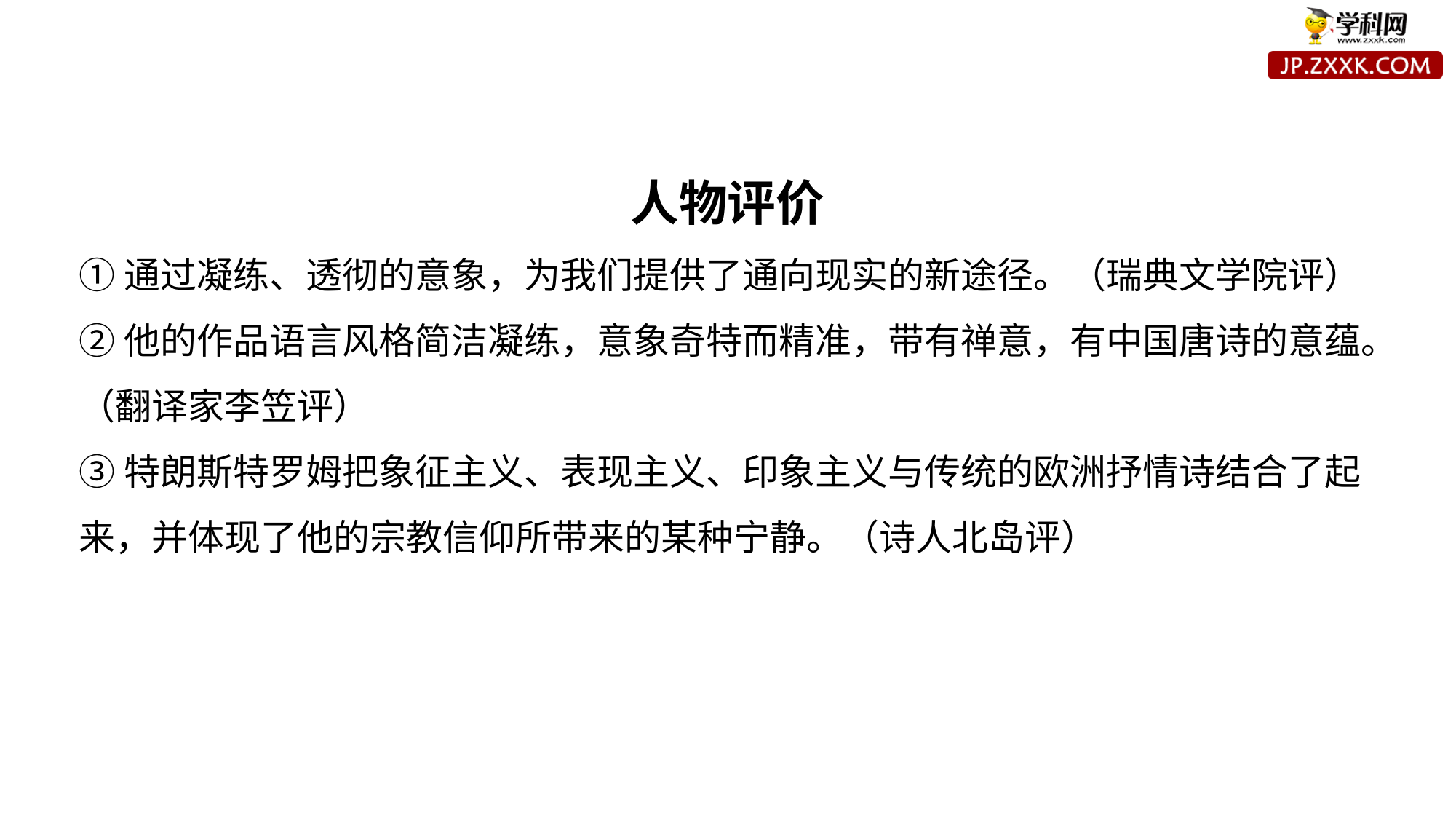

人物评价
①通过凝练、透彻的意象，为我们提供了通向现实的新途径。（瑞典文学院评）
②他的作品语言风格简洁凝练，意象奇特而精准，带有禅意，有中国唐诗的意蕴。（翻译家李笠评）
③特朗斯特罗姆把象征主义、表现主义、印象主义与传统的欧洲抒情诗结合了起来，并体现了他的宗教信仰所带来的某种宁静。（诗人北岛评）